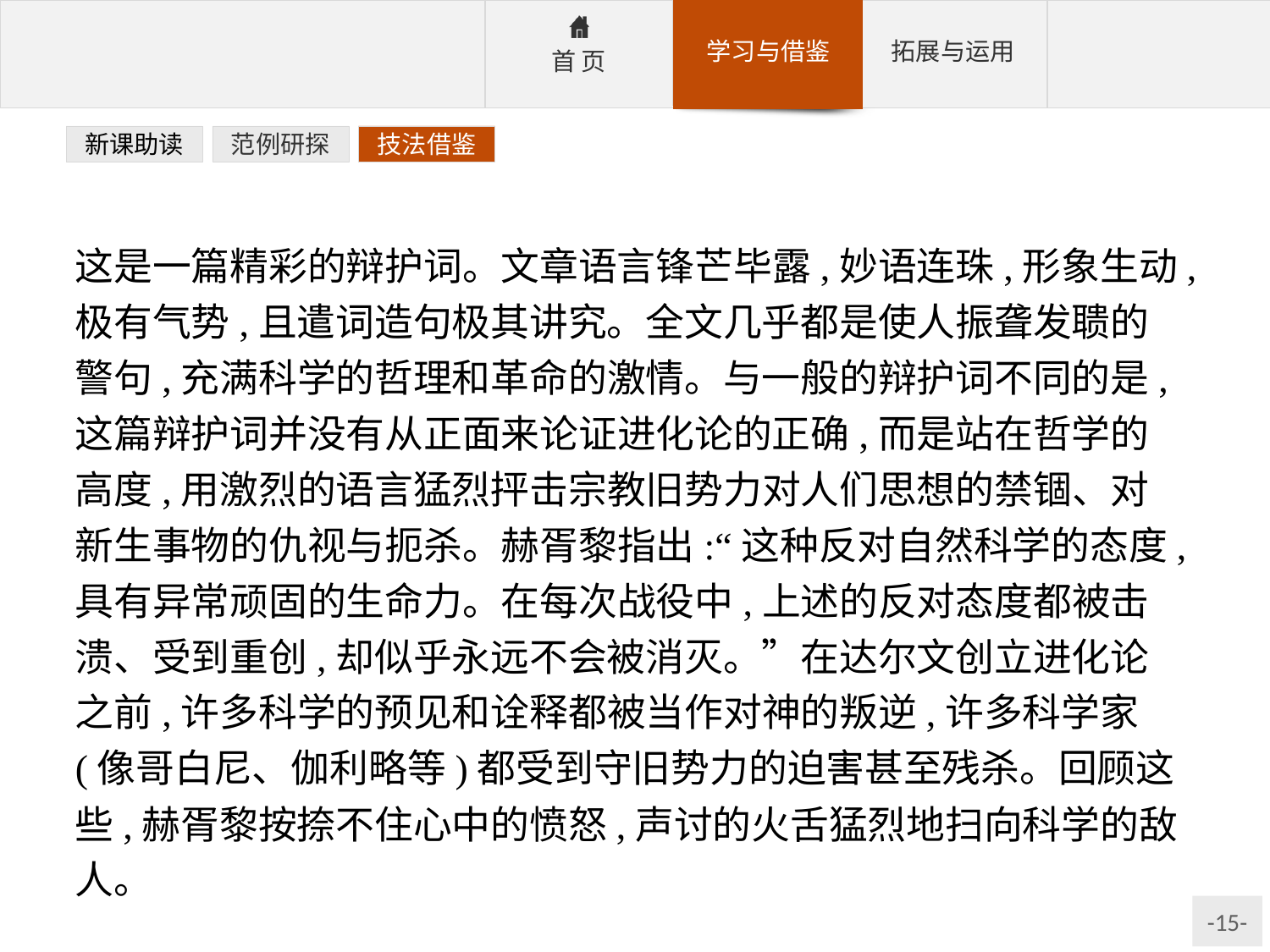

新课助读
范例研探
技法借鉴
这是一篇精彩的辩护词。文章语言锋芒毕露,妙语连珠,形象生动,极有气势,且遣词造句极其讲究。全文几乎都是使人振聋发聩的警句,充满科学的哲理和革命的激情。与一般的辩护词不同的是,这篇辩护词并没有从正面来论证进化论的正确,而是站在哲学的高度,用激烈的语言猛烈抨击宗教旧势力对人们思想的禁锢、对新生事物的仇视与扼杀。赫胥黎指出:“这种反对自然科学的态度,具有异常顽固的生命力。在每次战役中,上述的反对态度都被击溃、受到重创,却似乎永远不会被消灭。”在达尔文创立进化论之前,许多科学的预见和诠释都被当作对神的叛逆,许多科学家(像哥白尼、伽利略等)都受到守旧势力的迫害甚至残杀。回顾这些,赫胥黎按捺不住心中的愤怒,声讨的火舌猛烈地扫向科学的敌人。